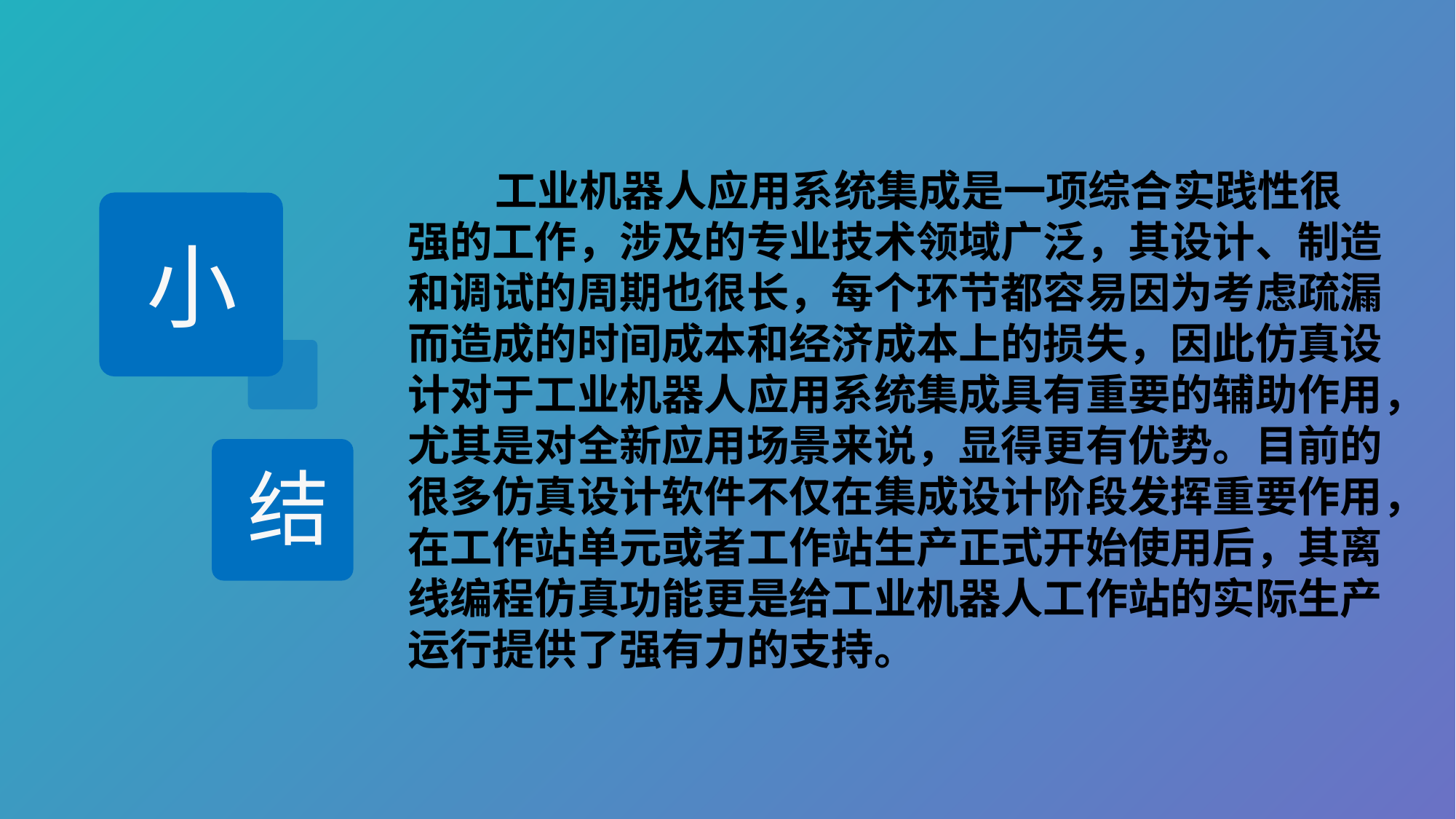

工业机器人应用系统集成是一项综合实践性很强的工作，涉及的专业技术领域广泛，其设计、制造和调试的周期也很长，每个环节都容易因为考虑疏漏而造成的时间成本和经济成本上的损失，因此仿真设计对于工业机器人应用系统集成具有重要的辅助作用，尤其是对全新应用场景来说，显得更有优势。目前的很多仿真设计软件不仅在集成设计阶段发挥重要作用，在工作站单元或者工作站生产正式开始使用后，其离线编程仿真功能更是给工业机器人工作站的实际生产运行提供了强有力的支持。

小
结